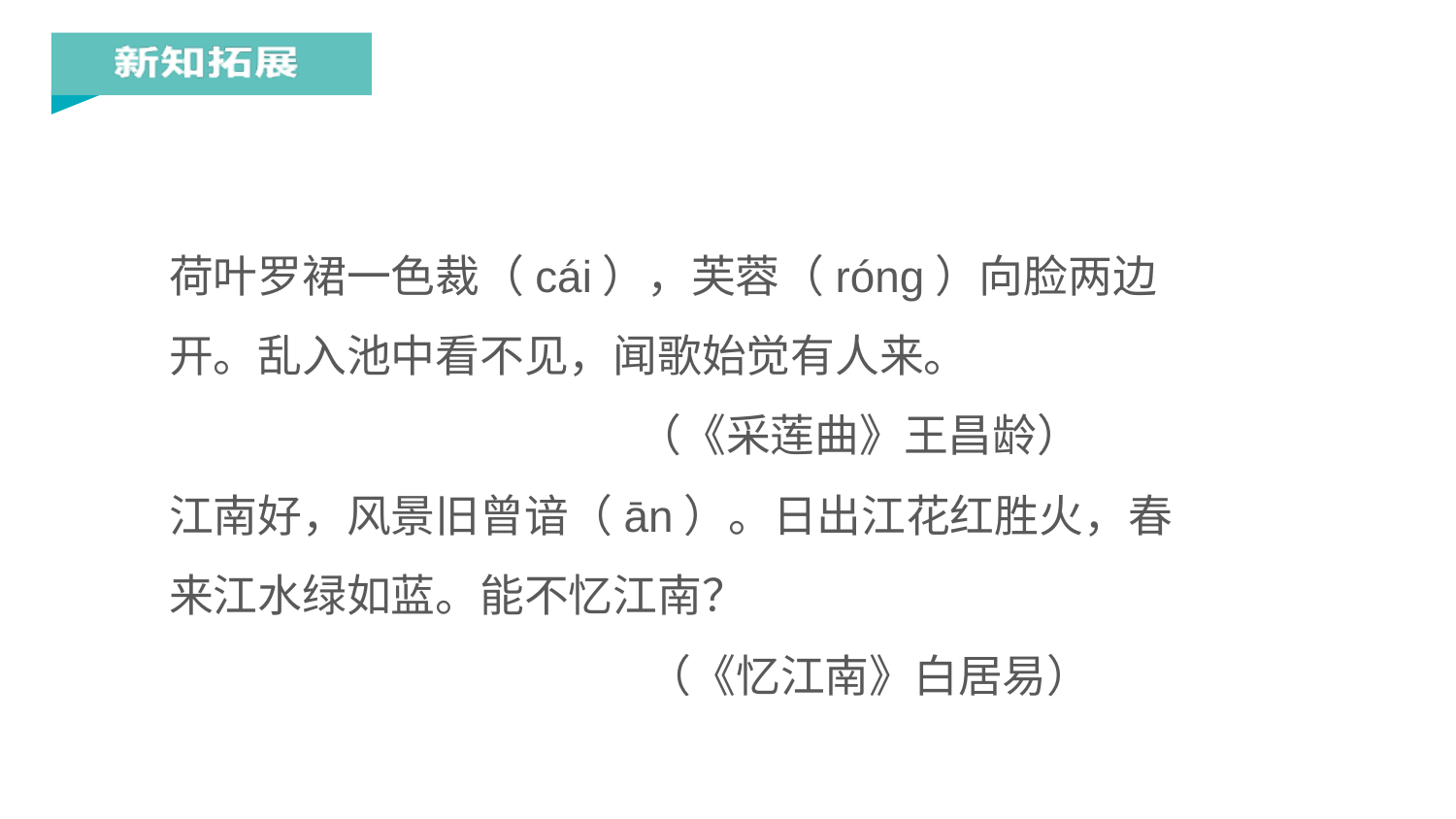

荷叶罗裙一色裁（cái），芙蓉（róng）向脸两边开。乱入池中看不见，闻歌始觉有人来。
                                              （《采莲曲》王昌龄）
江南好，风景旧曾谙（ān）。日出江花红胜火，春来江水绿如蓝。能不忆江南？
                                               （《忆江南》白居易）